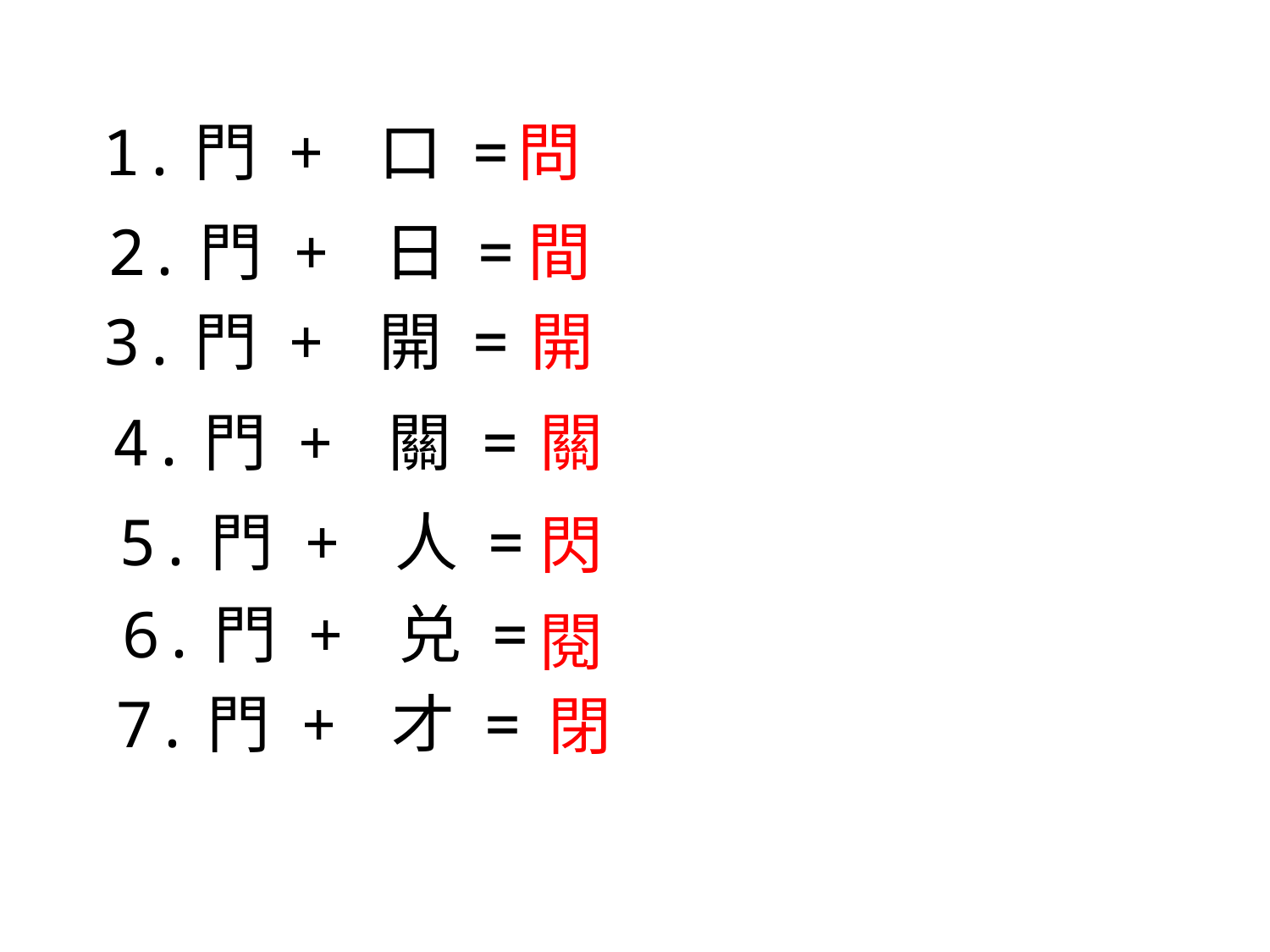

1.門 + 口 =
問
2.門 + 日 =
間
開
3.門 + 開 =
關
4.門 + 關 =
5.門 + 人 =
閃
6.門 + 兑 =
閱
7.門 + 才 =
閉